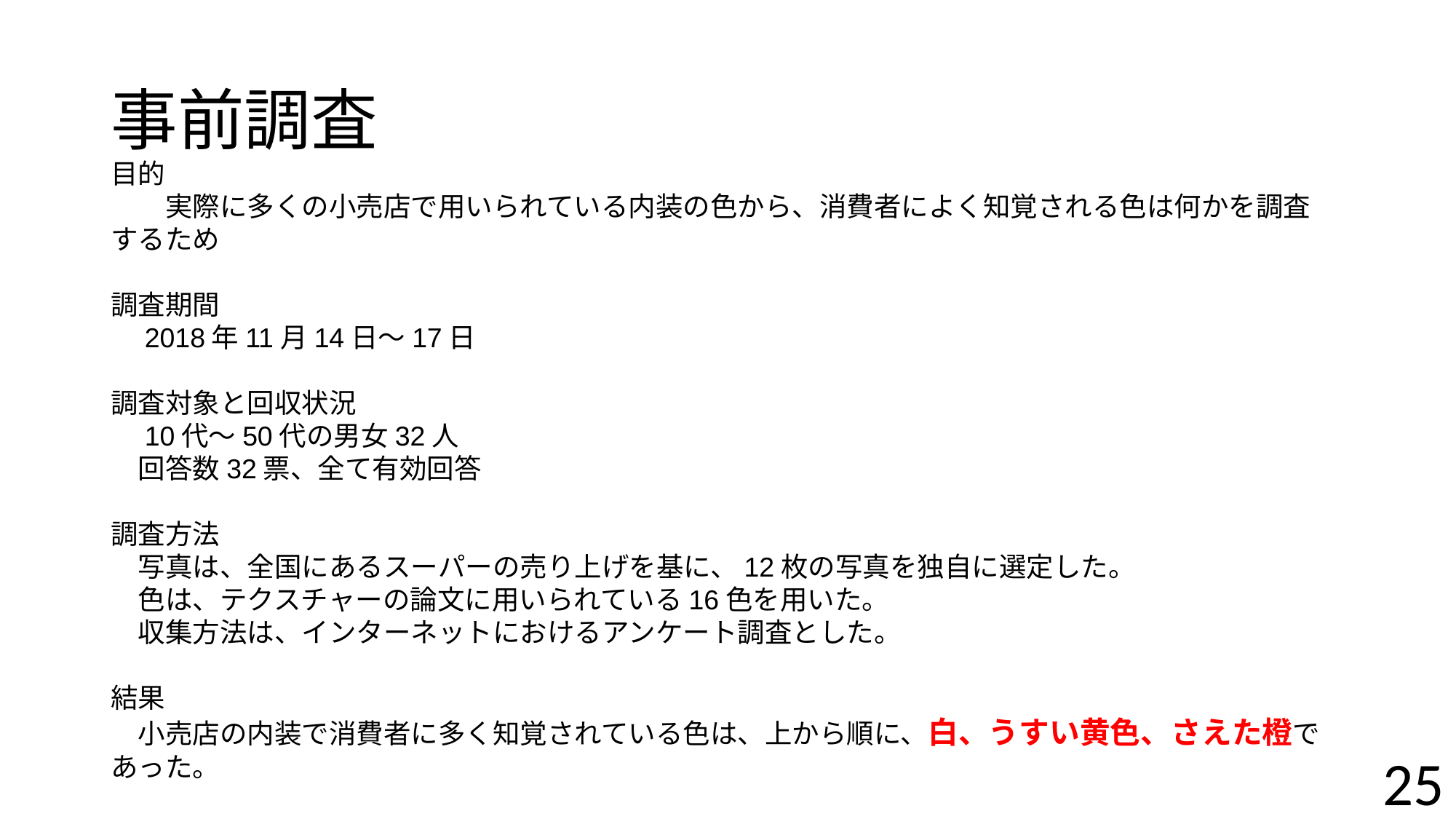

# 事前調査
目的
　　実際に多くの小売店で用いられている内装の色から、消費者によく知覚される色は何かを調査するため

調査期間
　2018年11月14日〜17日

調査対象と回収状況
　10代〜50代の男女32人
　回答数32票、全て有効回答

調査方法
　写真は、全国にあるスーパーの売り上げを基に、12枚の写真を独自に選定した。
　色は、テクスチャーの論文に用いられている16色を用いた。
　収集方法は、インターネットにおけるアンケート調査とした。
結果
　小売店の内装で消費者に多く知覚されている色は、上から順に、白、うすい黄色、さえた橙であった。
25